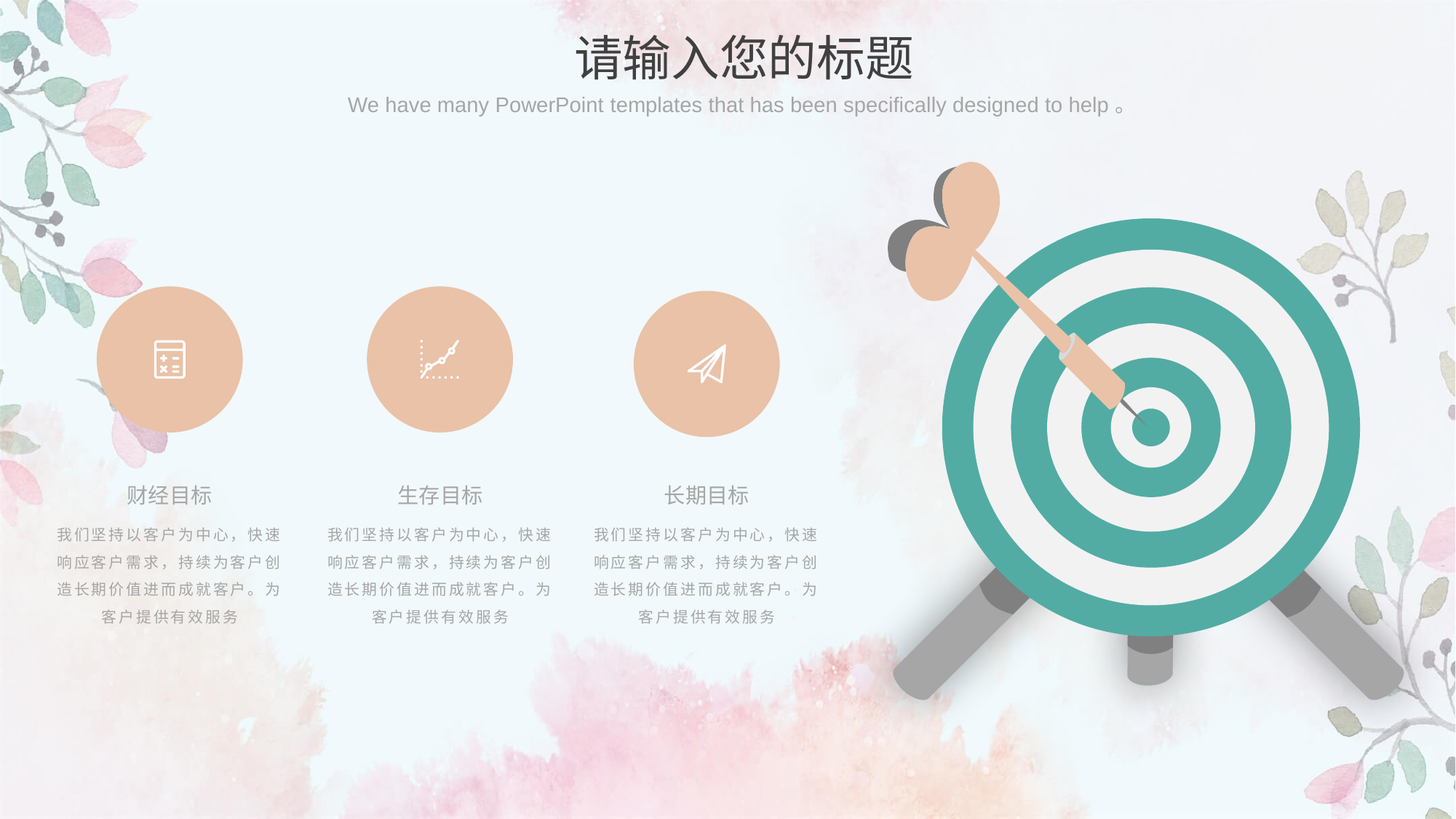

请输入您的标题
We have many PowerPoint templates that has been specifically designed to help。

财经目标
我们坚持以客户为中心，快速响应客户需求，持续为客户创造长期价值进而成就客户。为客户提供有效服务
生存目标
我们坚持以客户为中心，快速响应客户需求，持续为客户创造长期价值进而成就客户。为客户提供有效服务
长期目标
我们坚持以客户为中心，快速响应客户需求，持续为客户创造长期价值进而成就客户。为客户提供有效服务